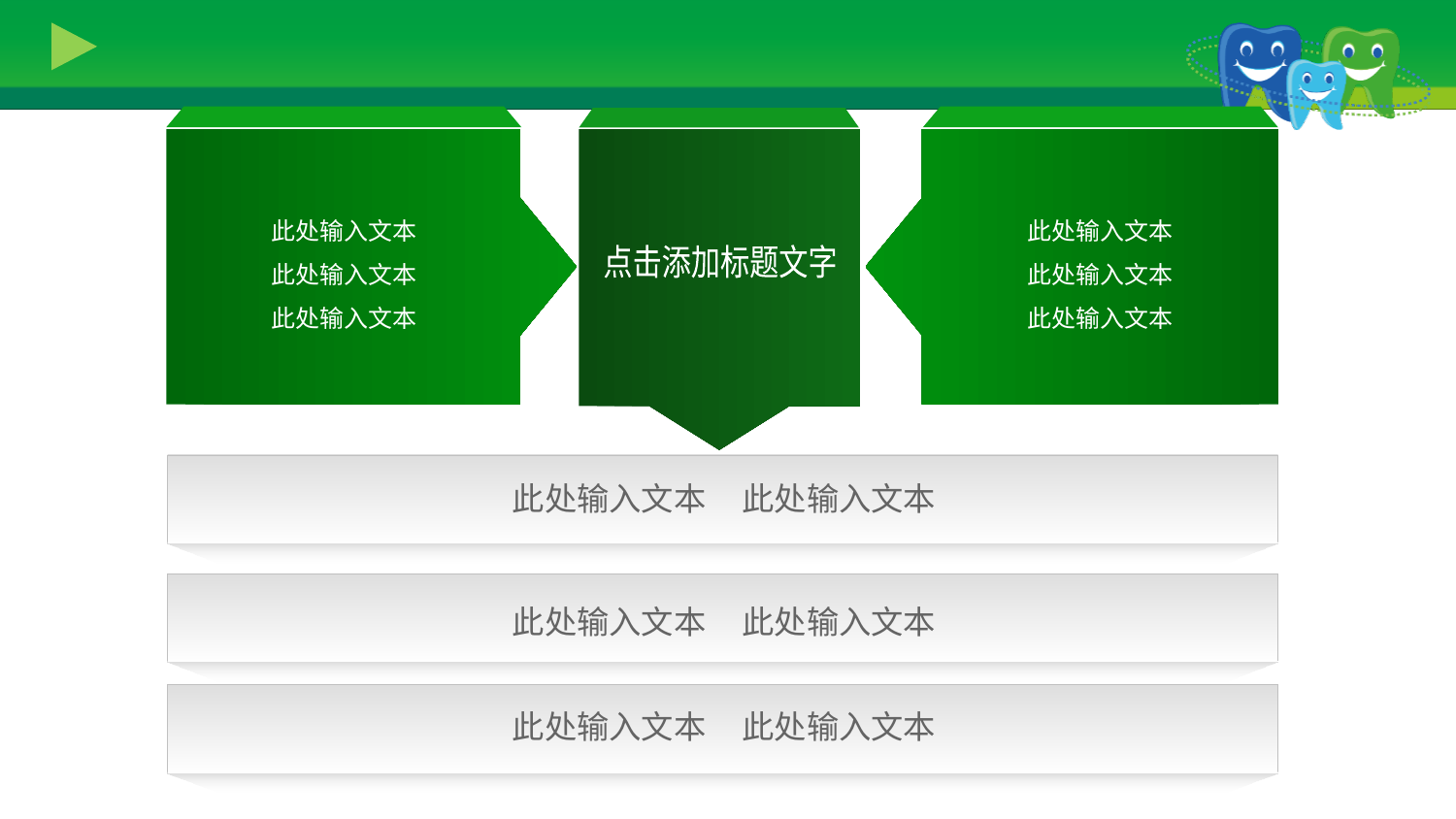

#

此处输入文本
此处输入文本
此处输入文本

此处输入文本
此处输入文本
此处输入文本
点击添加标题文字
此处输入文本     此处输入文本

此处输入文本     此处输入文本
此处输入文本     此处输入文本